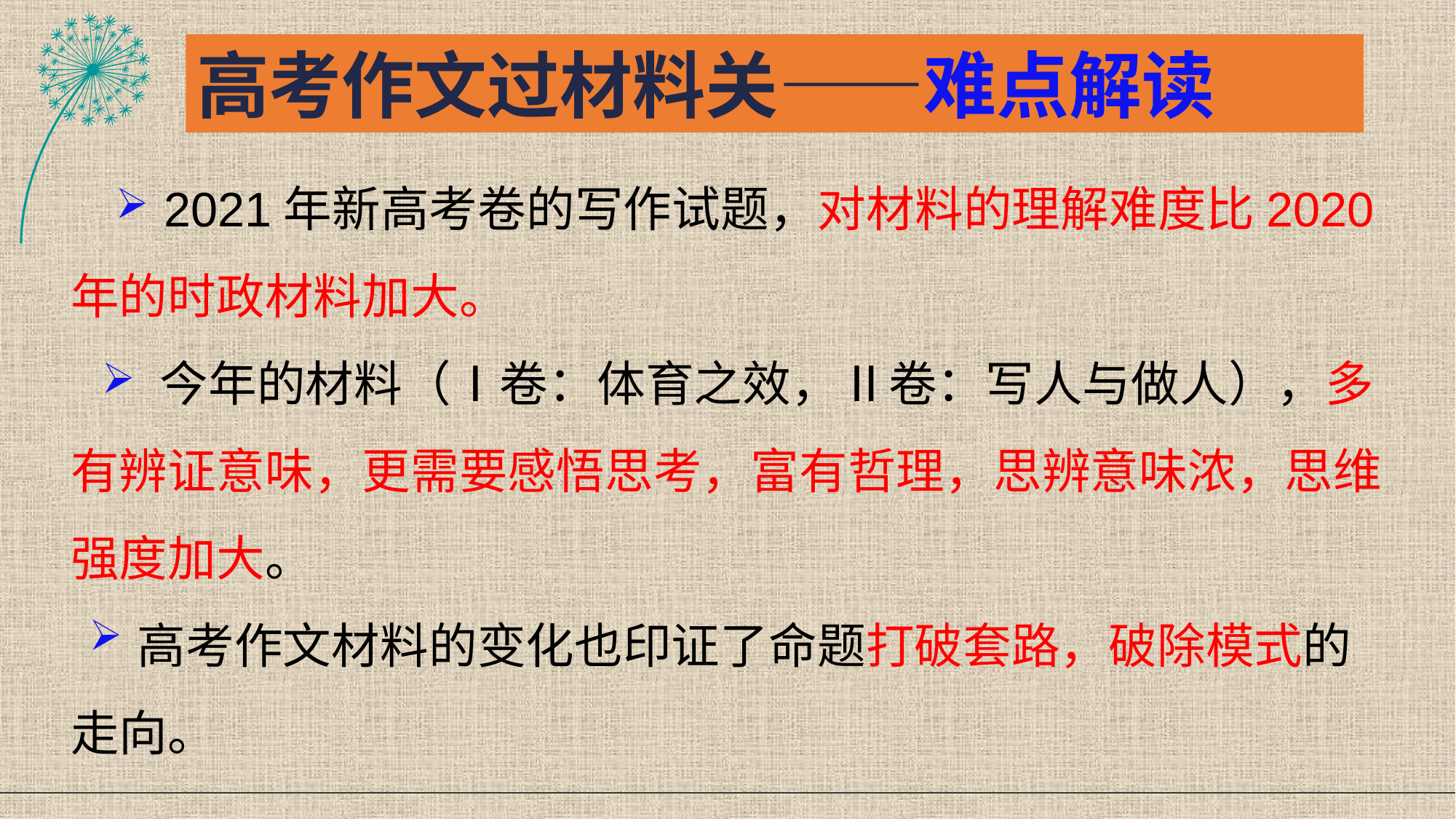

高考作文过材料关——难点解读

  2021年新高考卷的写作试题，对材料的理解难度比2020年的时政材料加大。
 今年的材料（Ⅰ卷：体育之效，Ⅱ卷：写人与做人），多有辨证意味，更需要感悟思考，富有哲理，思辨意味浓，思维强度加大。
高考作文材料的变化也印证了命题打破套路，破除模式的走向。
#

35